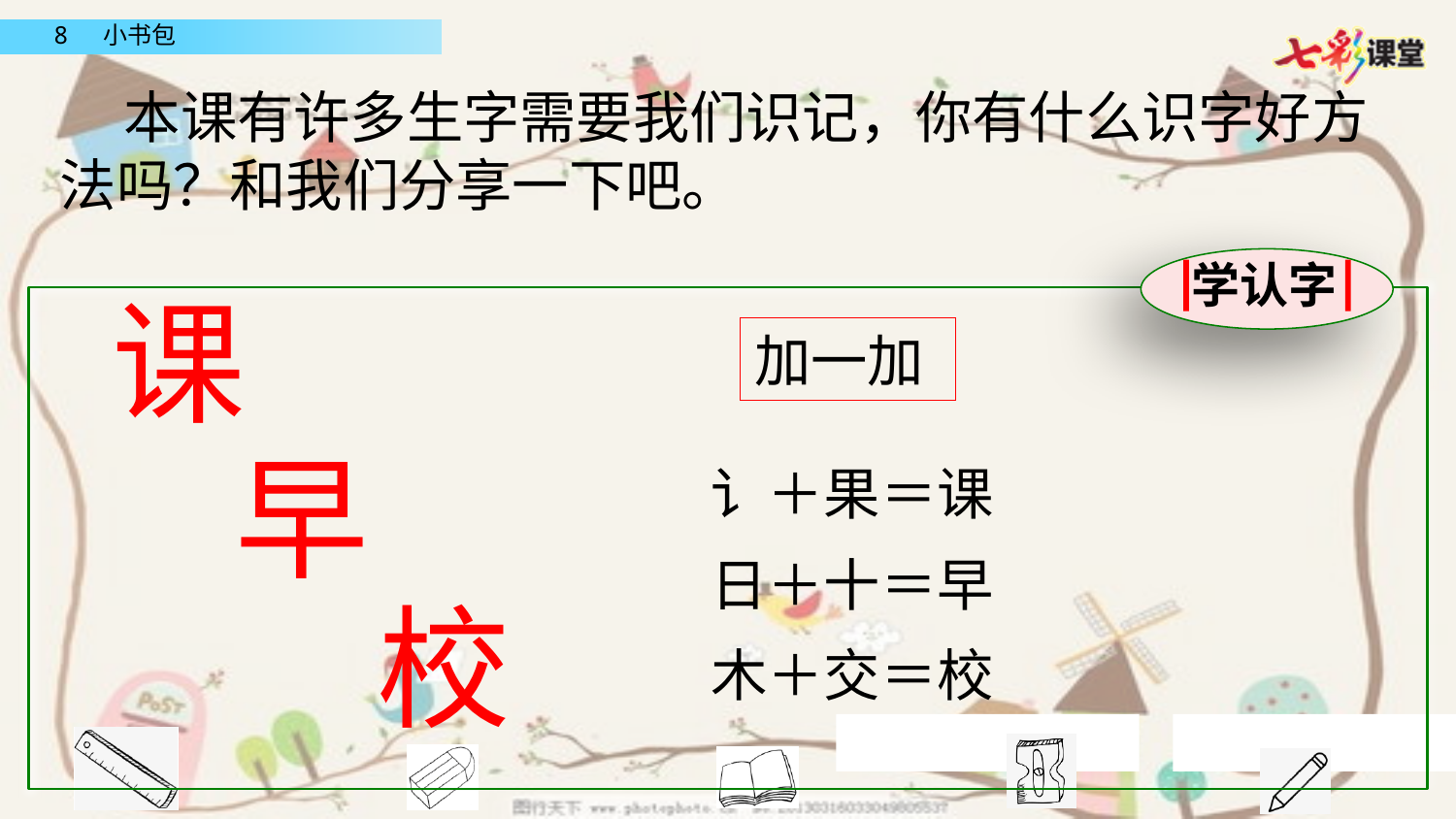

本课有许多生字需要我们识记，你有什么识字好方法吗？和我们分享一下吧。

学认字

课

加一加
早
讠＋果＝课
日＋十＝早
校
木＋交＝校